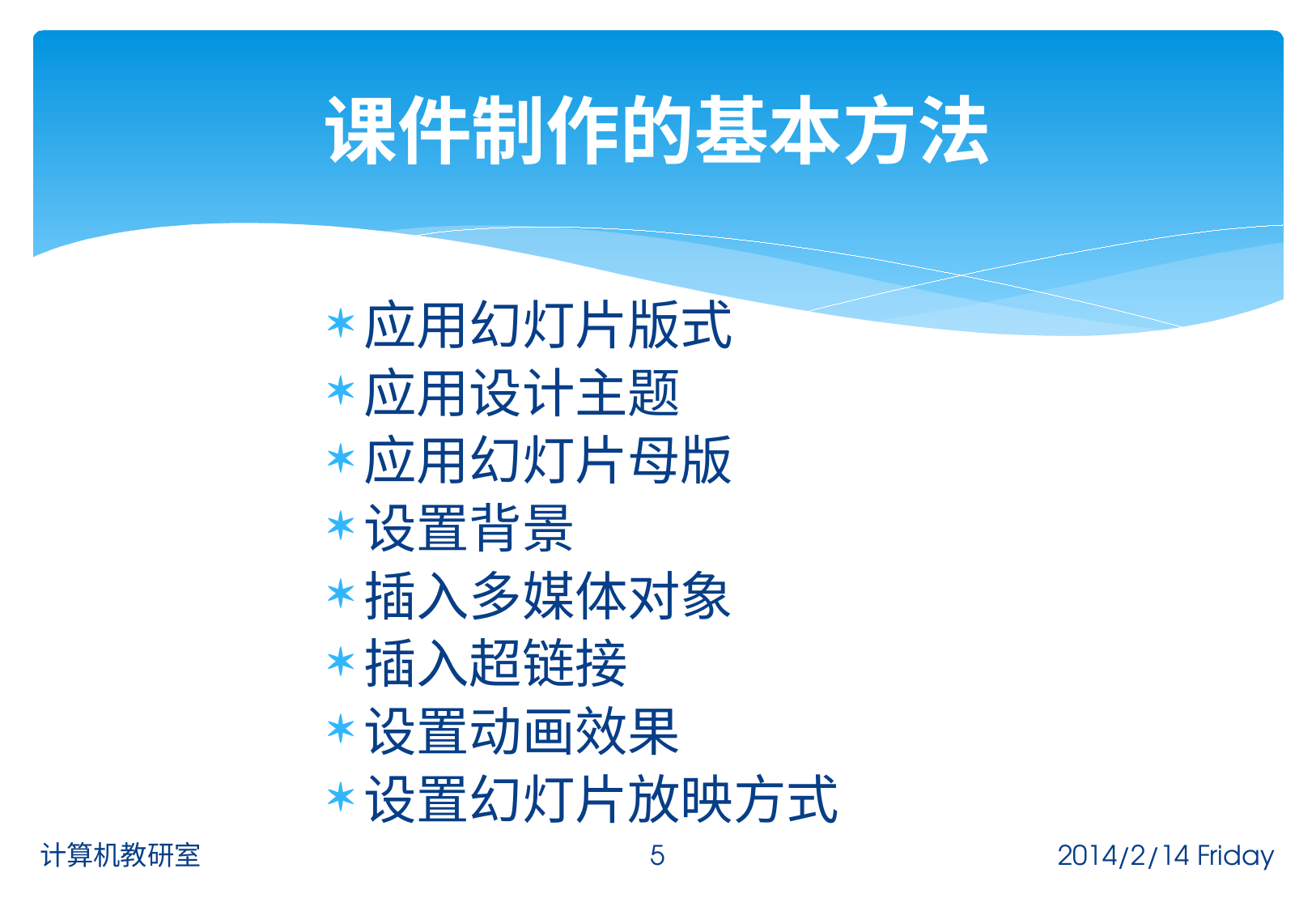

# 课件制作的基本方法
应用幻灯片版式
应用设计主题
应用幻灯片母版
设置背景
插入多媒体对象
插入超链接
设置动画效果
设置幻灯片放映方式

5
计算机教研室
2014/2/14 Friday